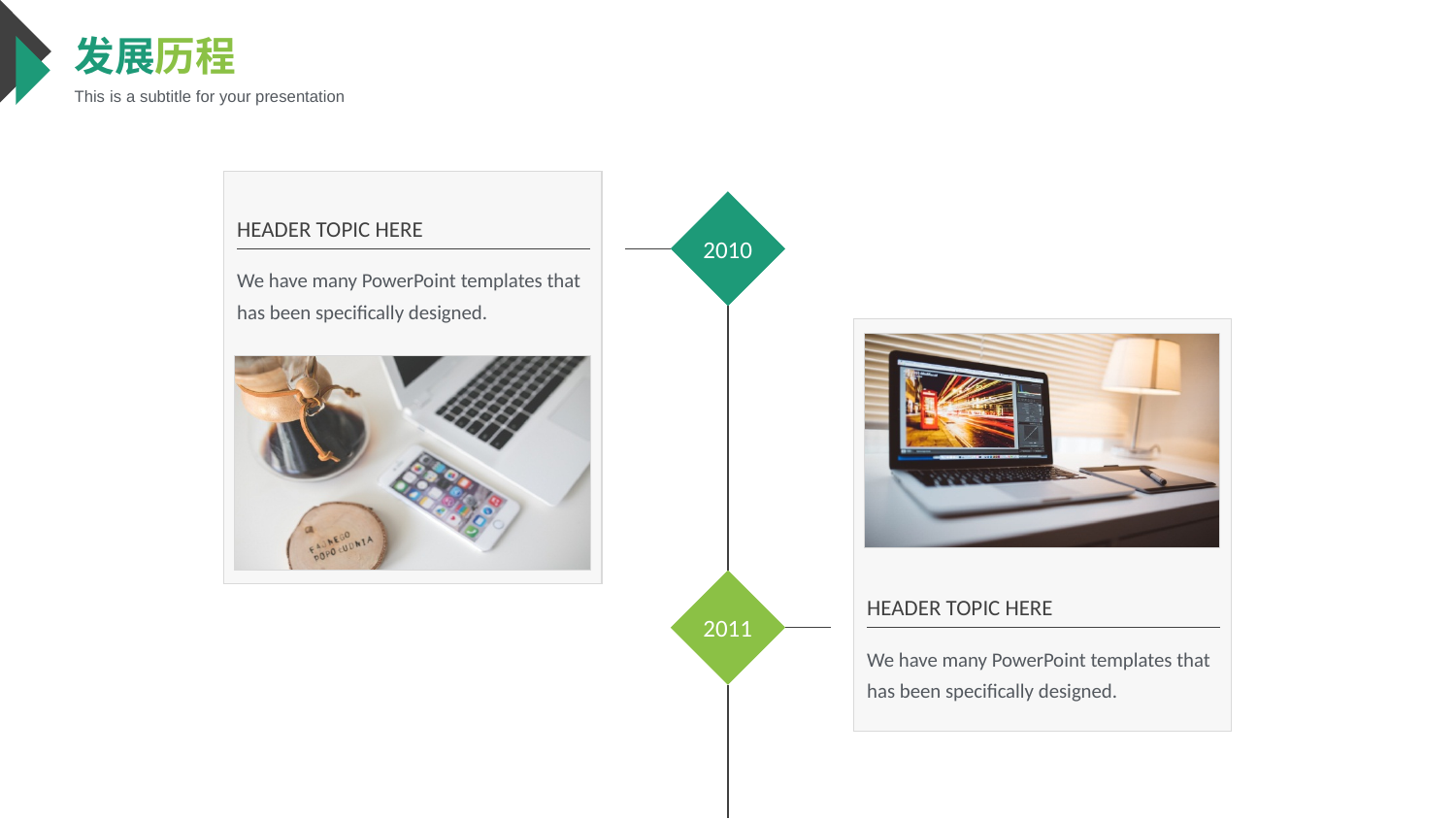

发展历程

This is a subtitle for your presentation

2010
HEADER TOPIC HERE
We have many PowerPoint templates that has been specifically designed.

2011
HEADER TOPIC HERE
We have many PowerPoint templates that has been specifically designed.